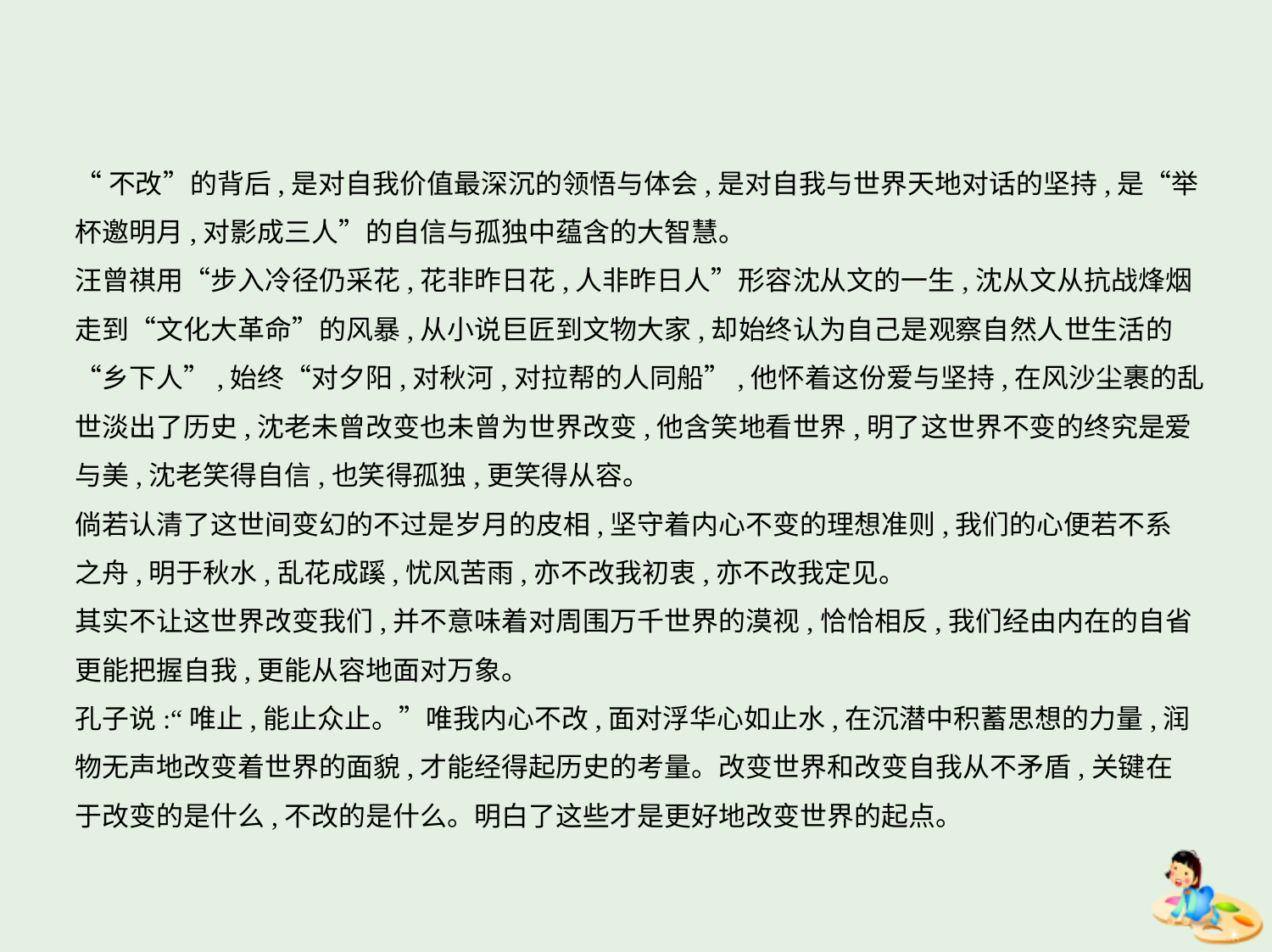

“不改”的背后,是对自我价值最深沉的领悟与体会,是对自我与世界天地对话的坚持,是“举
杯邀明月,对影成三人”的自信与孤独中蕴含的大智慧。
汪曾祺用“步入冷径仍采花,花非昨日花,人非昨日人”形容沈从文的一生,沈从文从抗战烽烟
走到“文化大革命”的风暴,从小说巨匠到文物大家,却始终认为自己是观察自然人世生活的
“乡下人”,始终“对夕阳,对秋河,对拉帮的人同船”,他怀着这份爱与坚持,在风沙尘裹的乱
世淡出了历史,沈老未曾改变也未曾为世界改变,他含笑地看世界,明了这世界不变的终究是爱
与美,沈老笑得自信,也笑得孤独,更笑得从容。
倘若认清了这世间变幻的不过是岁月的皮相,坚守着内心不变的理想准则,我们的心便若不系
之舟,明于秋水,乱花成蹊,忧风苦雨,亦不改我初衷,亦不改我定见。
其实不让这世界改变我们,并不意味着对周围万千世界的漠视,恰恰相反,我们经由内在的自省
更能把握自我,更能从容地面对万象。
孔子说:“唯止,能止众止。”唯我内心不改,面对浮华心如止水,在沉潜中积蓄思想的力量,润
物无声地改变着世界的面貌,才能经得起历史的考量。改变世界和改变自我从不矛盾,关键在
于改变的是什么,不改的是什么。明白了这些才是更好地改变世界的起点。